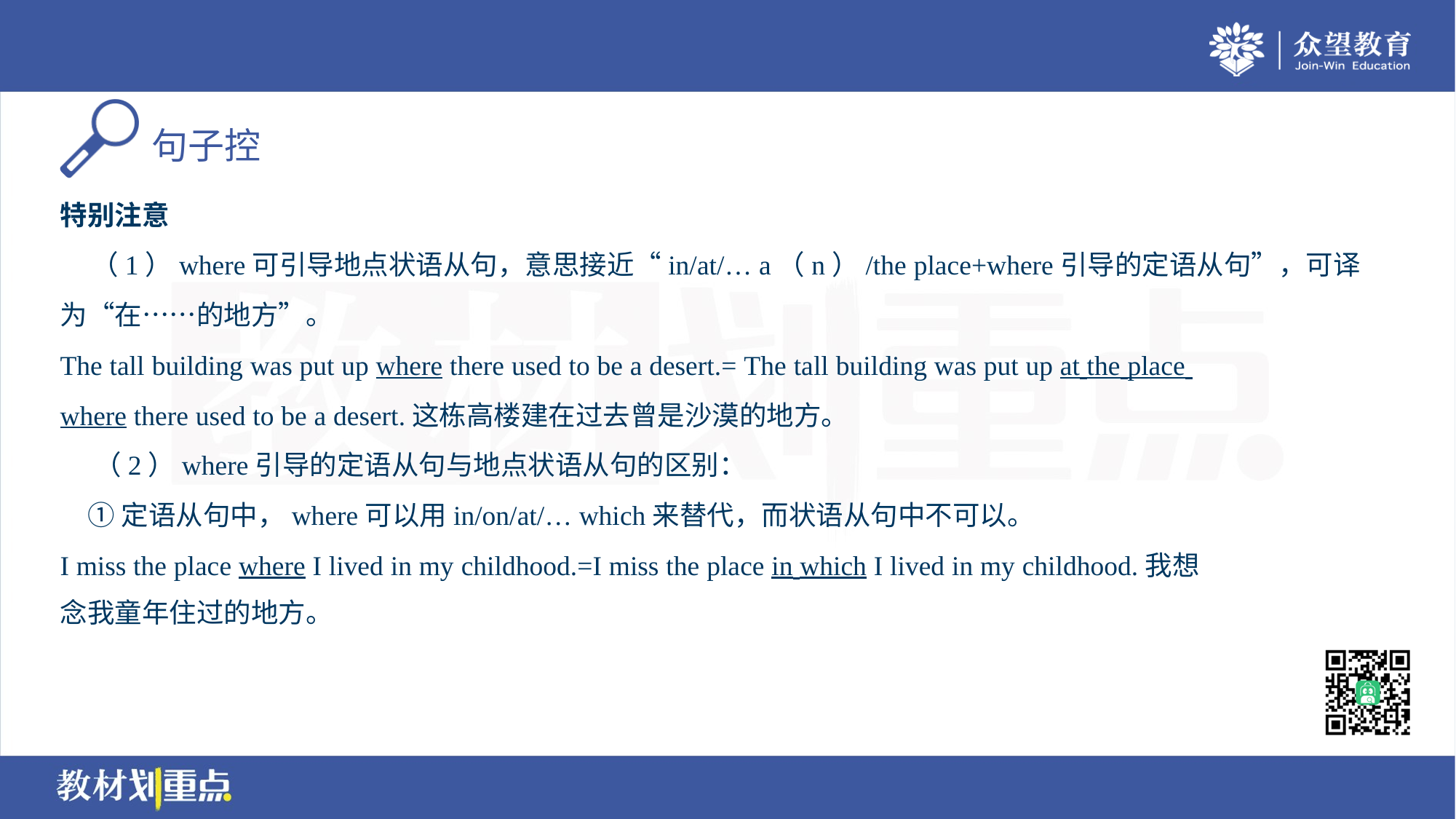

特别注意
    （1）where可引导地点状语从句，意思接近“in/at/… a（n）/the place+where引导的定语从句”，可译
为“在……的地方”。
The tall building was put up where there used to be a desert.= The tall building was put up at the place
where there used to be a desert.这栋高楼建在过去曾是沙漠的地方。
    （2）where引导的定语从句与地点状语从句的区别：
    ①定语从句中，where可以用in/on/at/… which来替代，而状语从句中不可以。
I miss the place where I lived in my childhood.=I miss the place in which I lived in my childhood.我想
念我童年住过的地方。